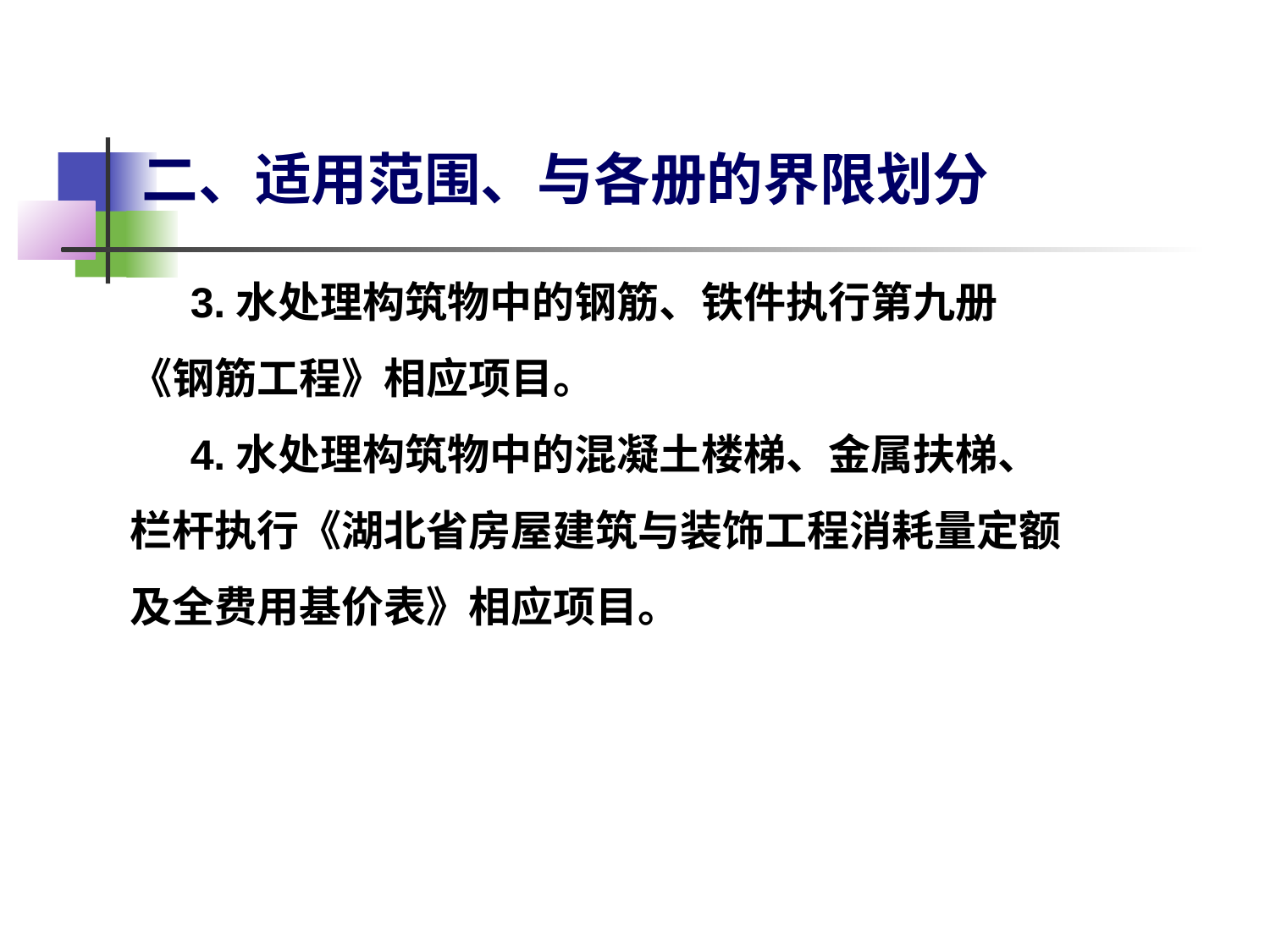

# 二、适用范围、与各册的界限划分
  3.水处理构筑物中的钢筋、铁件执行第九册《钢筋工程》相应项目。
  4.水处理构筑物中的混凝土楼梯、金属扶梯、栏杆执行《湖北省房屋建筑与装饰工程消耗量定额及全费用基价表》相应项目。